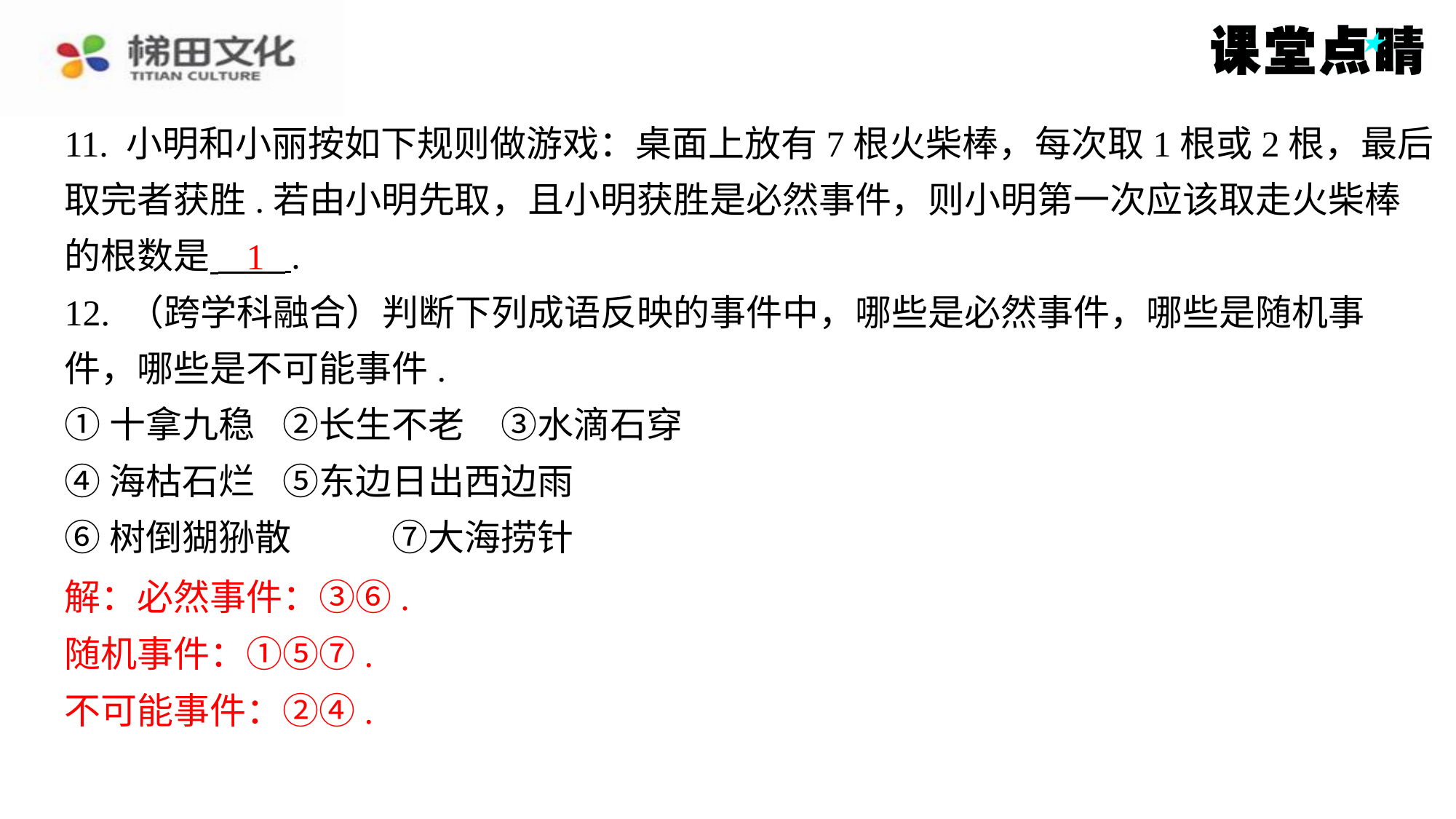

11. 小明和小丽按如下规则做游戏：桌面上放有7根火柴棒，每次取1根或2根，最后
取完者获胜.若由小明先取，且小明获胜是必然事件，则小明第一次应该取走火柴棒
的根数是            ⁠.
12. （跨学科融合）判断下列成语反映的事件中，哪些是必然事件，哪些是随机事
件，哪些是不可能事件.
①十拿九稳	②长生不老	③水滴石穿
④海枯石烂	⑤东边日出西边雨
⑥树倒猢狲散	⑦大海捞针
解：必然事件：③⑥.
随机事件：①⑤⑦.
不可能事件：②④.
1
解：必然事件：③⑥.
随机事件：①⑤⑦.
不可能事件：②④.